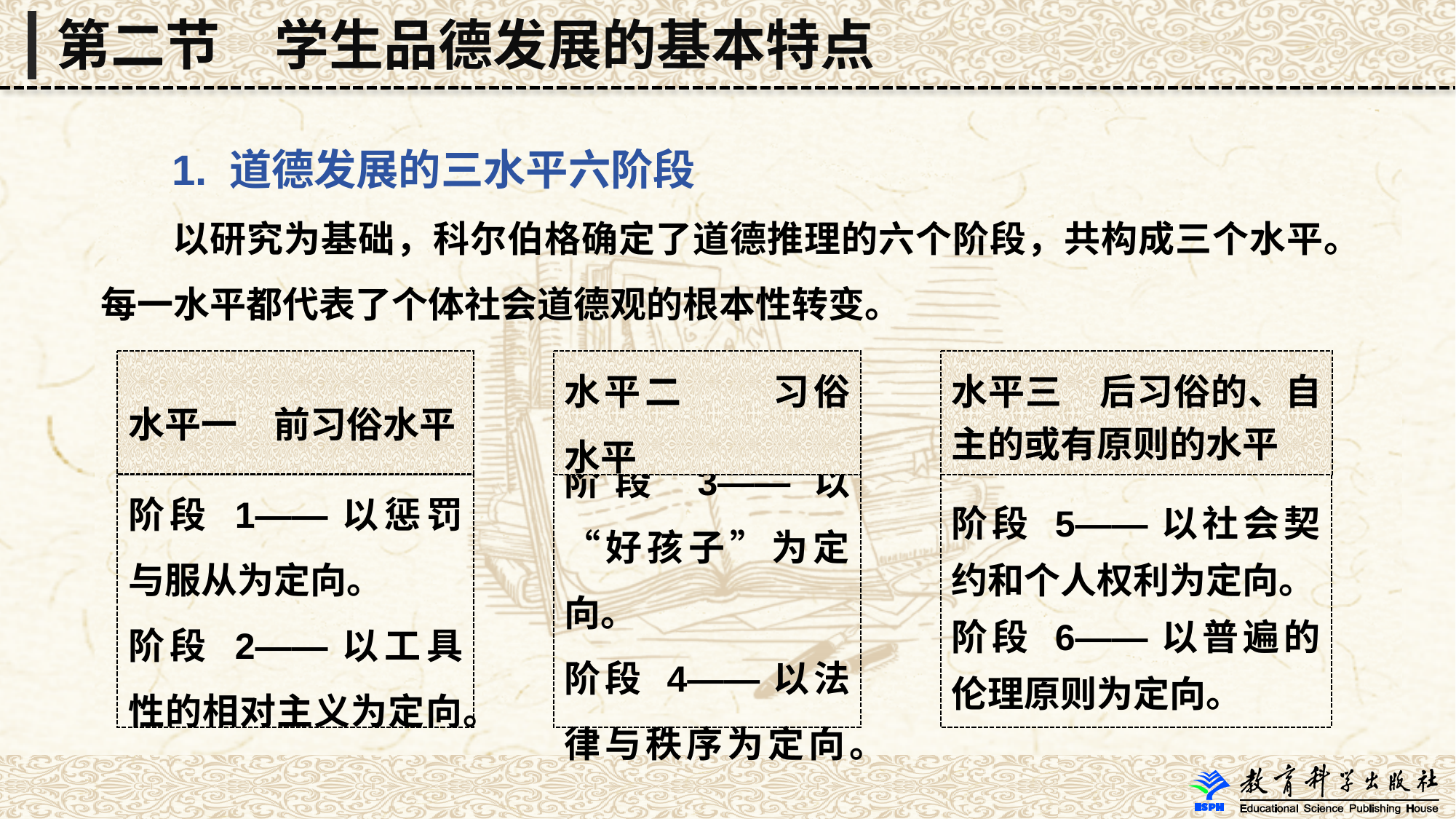

第二节　学生品德发展的基本特点
      1. 道德发展的三水平六阶段
       以研究为基础，科尔伯格确定了道德推理的六个阶段，共构成三个水平。每一水平都代表了个体社会道德观的根本性转变。

水平一　前习俗水平
阶段 1——以惩罚与服从为定向。
阶段 2——以工具性的相对主义为定向。
水平二　    习俗水平
阶段 3——以“好孩子”为定向。
阶段 4——以法律与秩序为定向。
水平三　后习俗的、自主的或有原则的水平
阶段 5——以社会契约和个人权利为定向。
阶段 6——以普遍的伦理原则为定向。